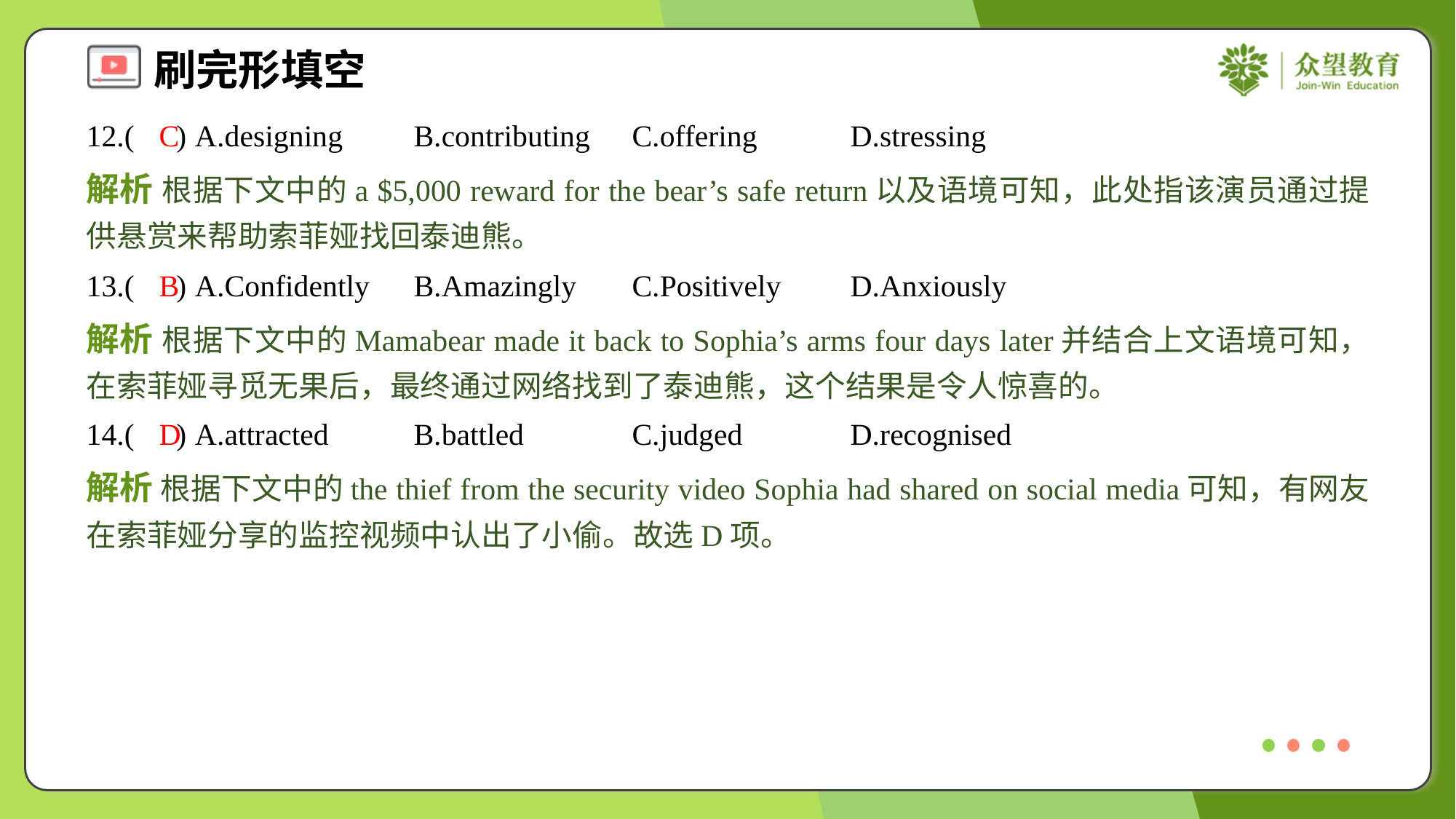

12.(     ) A.designing	B.contributing	C.offering	D.stressing
C
解析 根据下文中的a $5,000 reward for the bear’s safe return以及语境可知，此处指该演员通过提供悬赏来帮助索菲娅找回泰迪熊。
13.(     ) A.Confidently	B.Amazingly	C.Positively	D.Anxiously
B
解析 根据下文中的Mamabear made it back to Sophia’s arms four days later并结合上文语境可知，在索菲娅寻觅无果后，最终通过网络找到了泰迪熊，这个结果是令人惊喜的。
14.(     ) A.attracted	B.battled	C.judged	D.recognised
D
解析 根据下文中的the thief from the security video Sophia had shared on social media可知，有网友在索菲娅分享的监控视频中认出了小偷。故选D项。